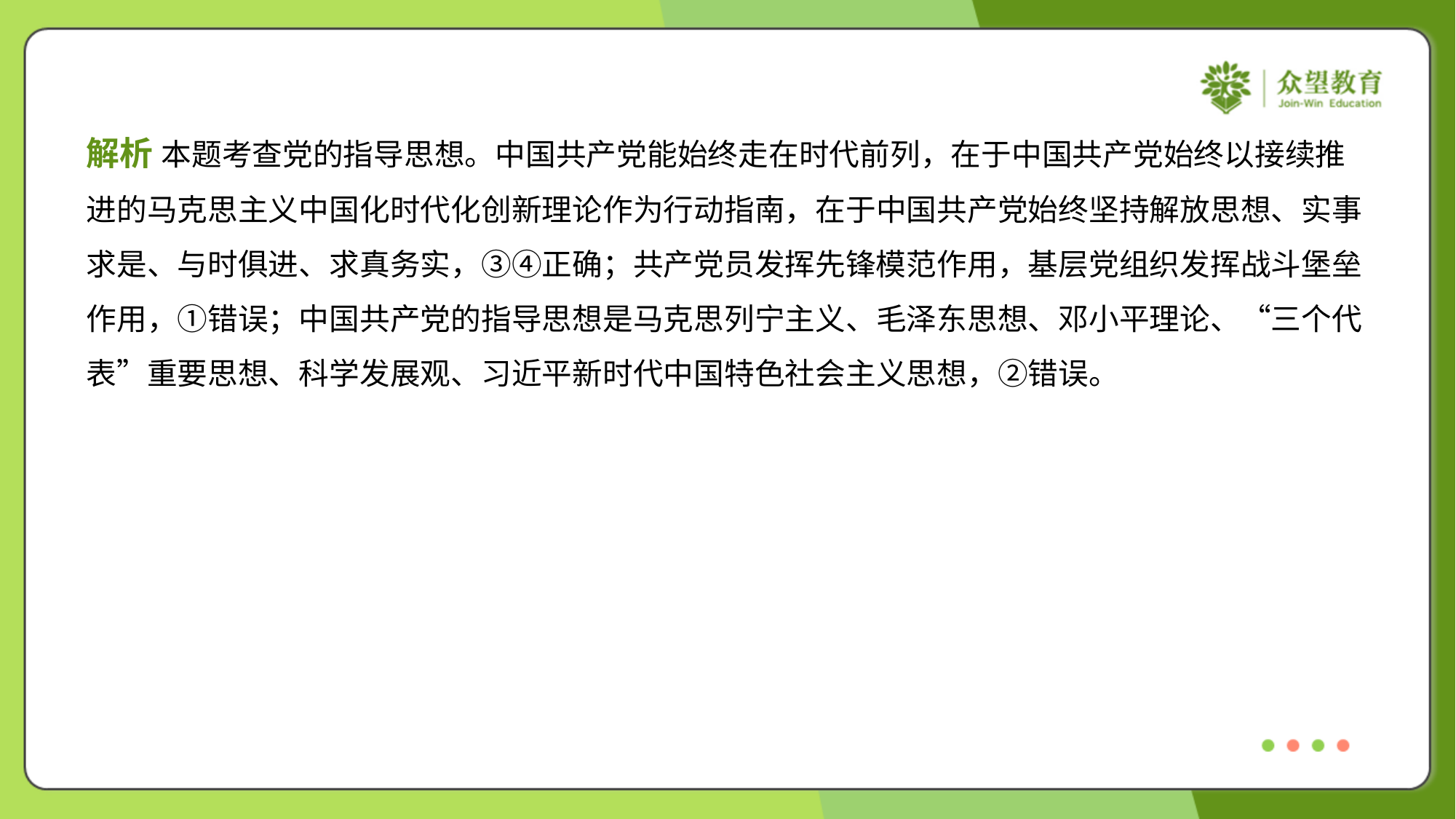

解析 本题考查党的指导思想。中国共产党能始终走在时代前列，在于中国共产党始终以接续推
进的马克思主义中国化时代化创新理论作为行动指南，在于中国共产党始终坚持解放思想、实事
求是、与时俱进、求真务实，③④正确；共产党员发挥先锋模范作用，基层党组织发挥战斗堡垒
作用，①错误；中国共产党的指导思想是马克思列宁主义、毛泽东思想、邓小平理论、“三个代
表”重要思想、科学发展观、习近平新时代中国特色社会主义思想，②错误。